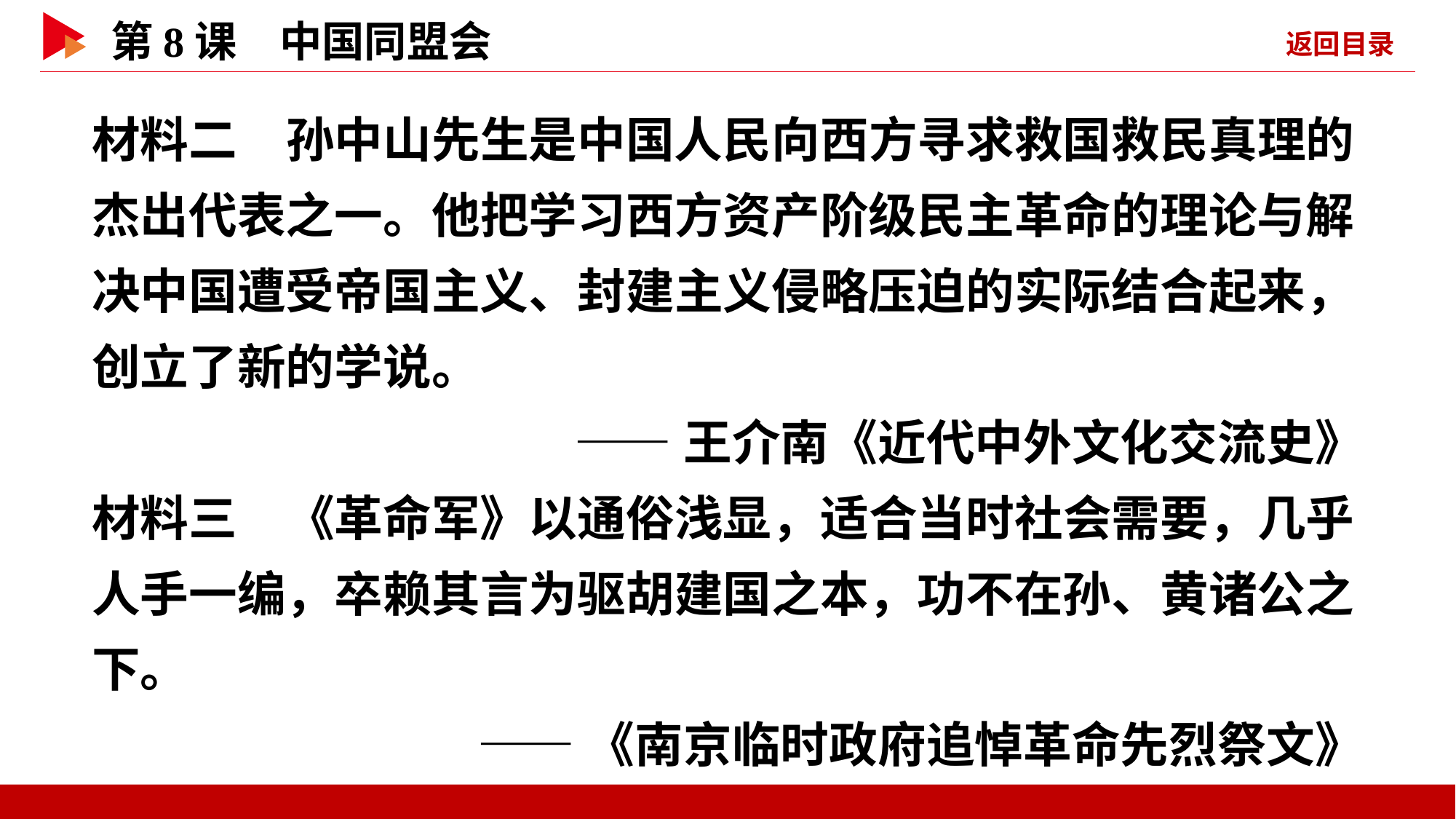

材料二　孙中山先生是中国人民向西方寻求救国救民真理的杰出代表之一。他把学习西方资产阶级民主革命的理论与解决中国遭受帝国主义、封建主义侵略压迫的实际结合起来，创立了新的学说。
——王介南《近代中外文化交流史》
材料三　《革命军》以通俗浅显，适合当时社会需要，几乎人手一编，卒赖其言为驱胡建国之本，功不在孙、黄诸公之下。
——《南京临时政府追悼革命先烈祭文》